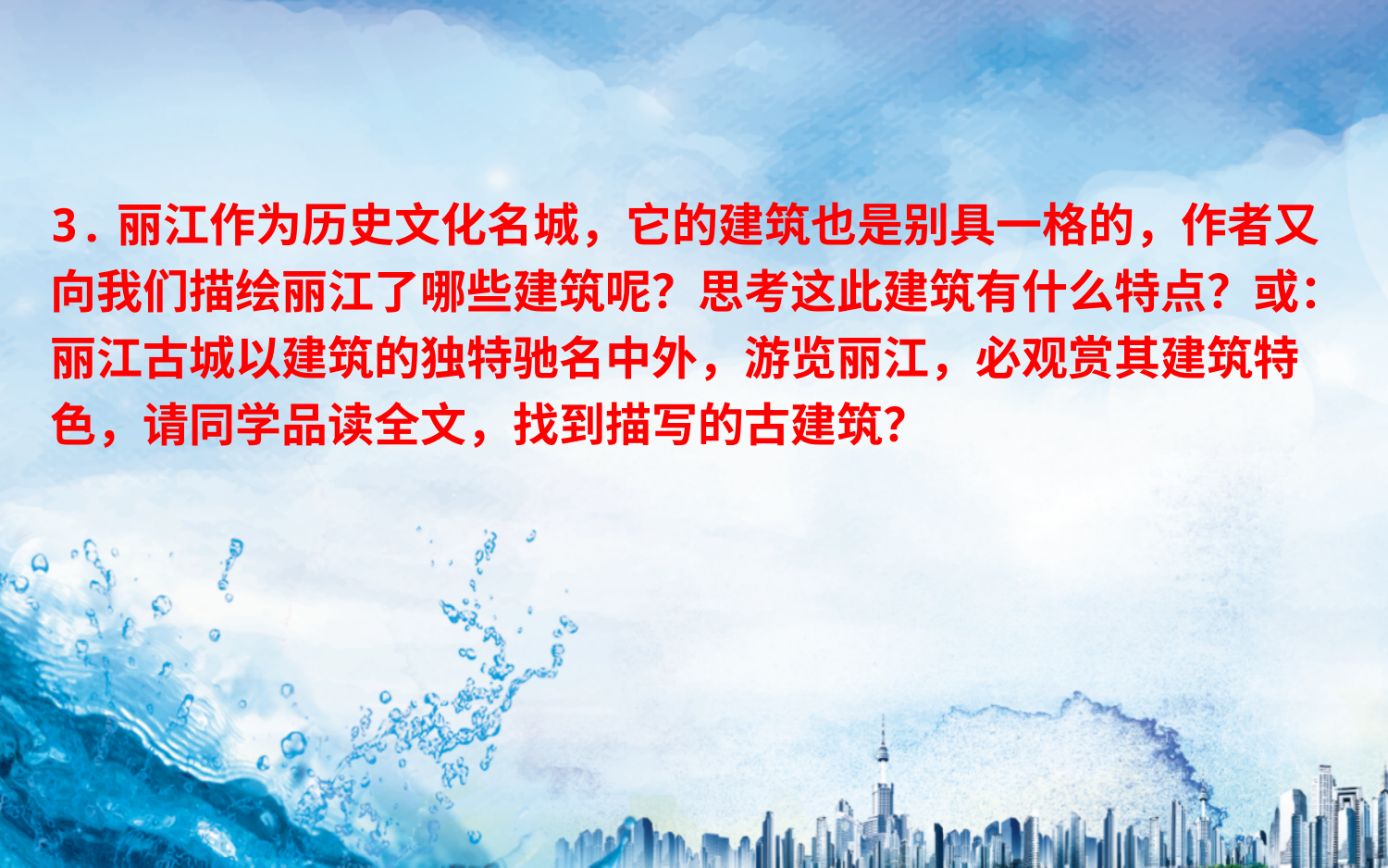

3.丽江作为历史文化名城，它的建筑也是别具一格的，作者又向我们描绘丽江了哪些建筑呢？思考这此建筑有什么特点？或：丽江古城以建筑的独特驰名中外，游览丽江，必观赏其建筑特色，请同学品读全文，找到描写的古建筑？